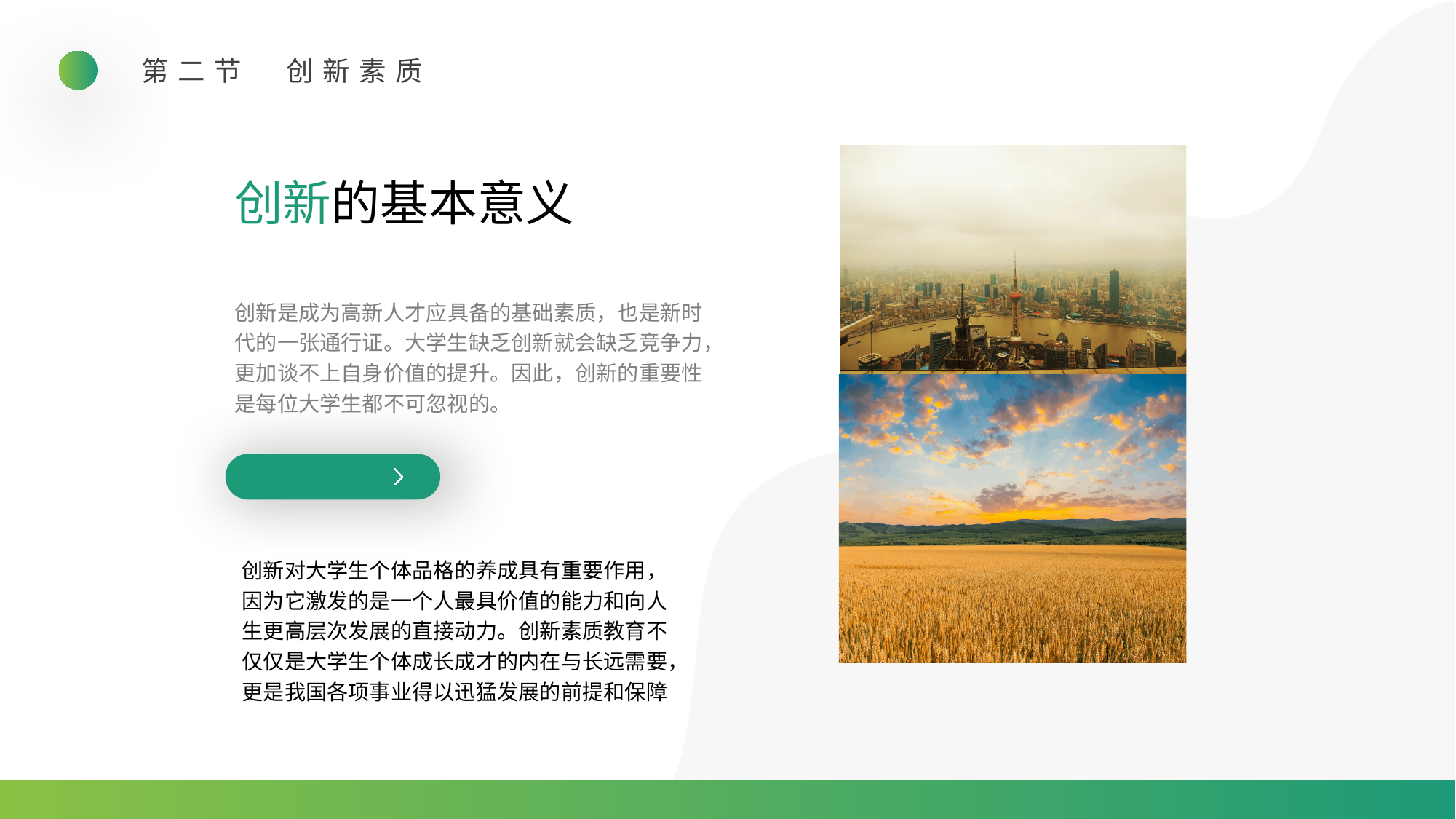

第二节　创新素质

创新的基本意义
创新是成为高新人才应具备的基础素质，也是新时代的一张通行证。大学生缺乏创新就会缺乏竞争力，更加谈不上自身价值的提升。因此，创新的重要性是每位大学生都不可忽视的。

创新对大学生个体品格的养成具有重要作用，因为它激发的是一个人最具价值的能力和向人生更高层次发展的直接动力。创新素质教育不仅仅是大学生个体成长成才的内在与长远需要，更是我国各项事业得以迅猛发展的前提和保障